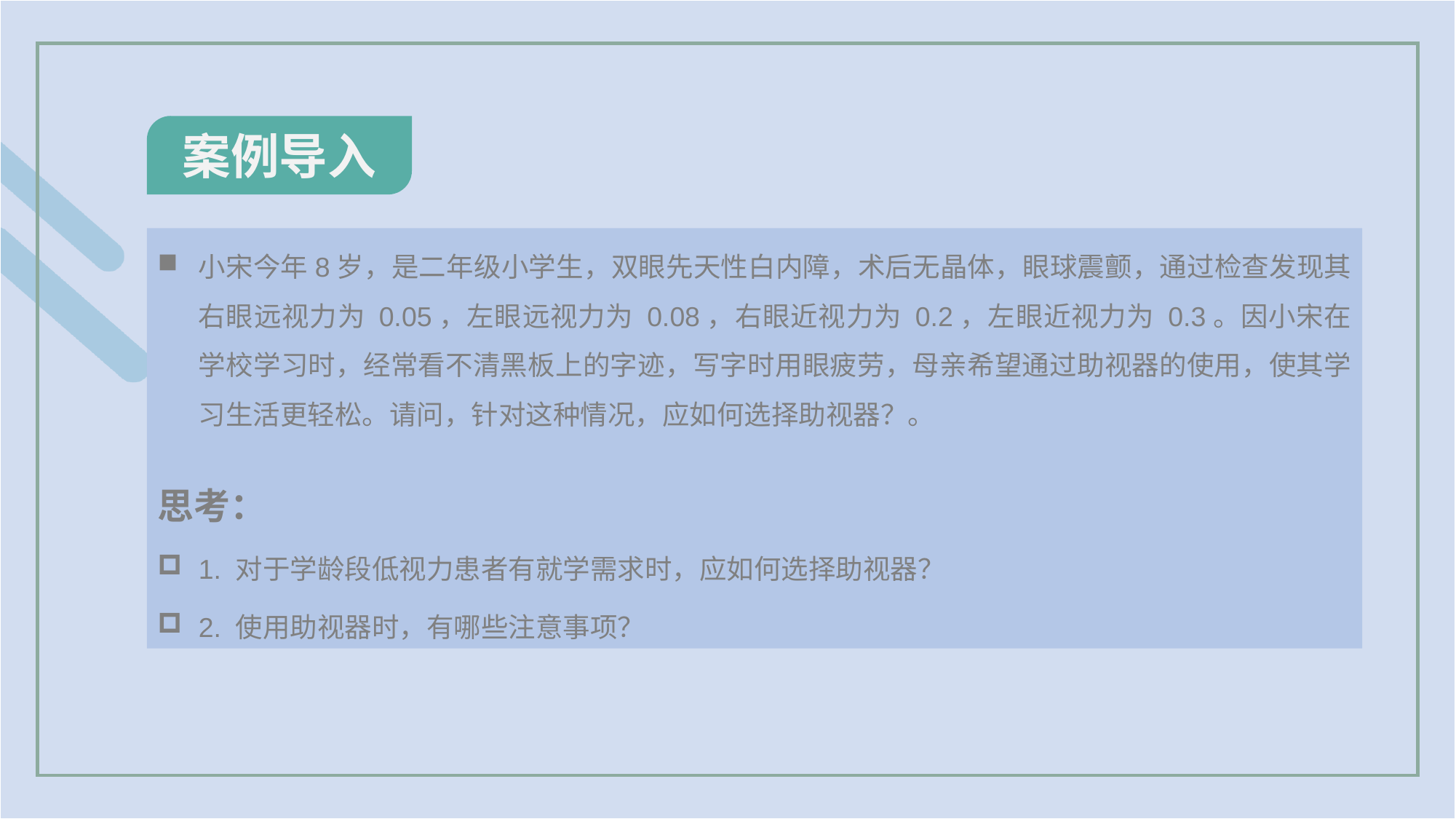

案例导入
小宋今年8岁，是二年级小学生，双眼先天性白内障，术后无晶体，眼球震颤，通过检查发现其右眼远视力为 0.05，左眼远视力为 0.08，右眼近视力为 0.2，左眼近视力为 0.3。因小宋在学校学习时，经常看不清黑板上的字迹，写字时用眼疲劳，母亲希望通过助视器的使用，使其学习生活更轻松。请问，针对这种情况，应如何选择助视器？。
思考：
1. 对于学龄段低视力患者有就学需求时，应如何选择助视器？
2. 使用助视器时，有哪些注意事项？